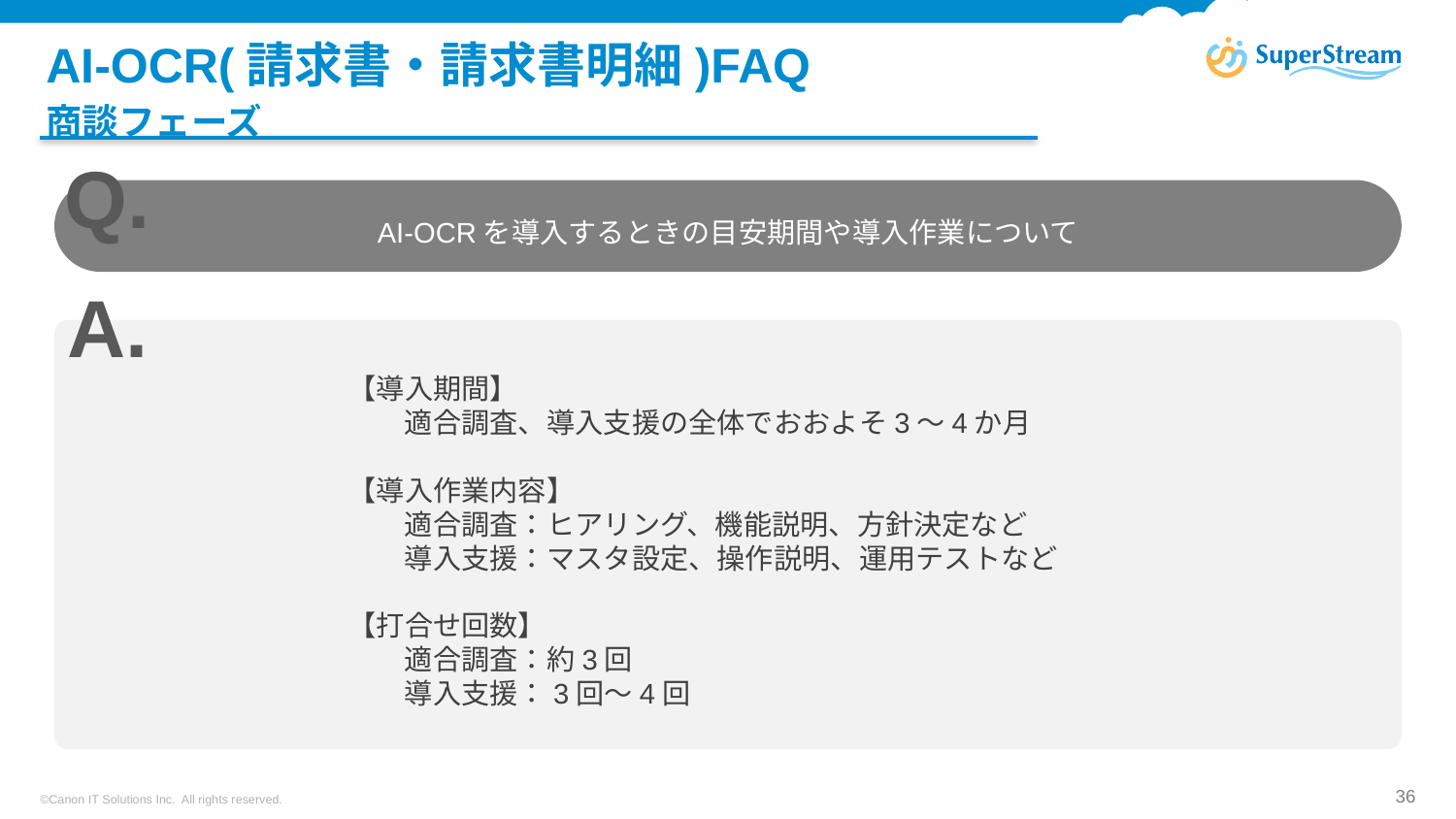

# AI-OCR(請求書・請求書明細)FAQ
商談フェーズ
Q.
AI-OCRを導入するときの目安期間や導入作業について

A.
　　　　　　　　　　【導入期間】
　　　　　　　　　　　　適合調査、導入支援の全体でおおよそ3～4か月

　　　　　　　　　　【導入作業内容】
　　　　　　　　　　　　適合調査：ヒアリング、機能説明、方針決定など
　　　　　　　　　　　　導入支援：マスタ設定、操作説明、運用テストなど

　　　　　　　　　　【打合せ回数】
　　　　　　　　　　　　適合調査：約3回
　　　　　　　　　　　　導入支援：3回～4回
©Canon IT Solutions Inc.  All rights reserved.
36